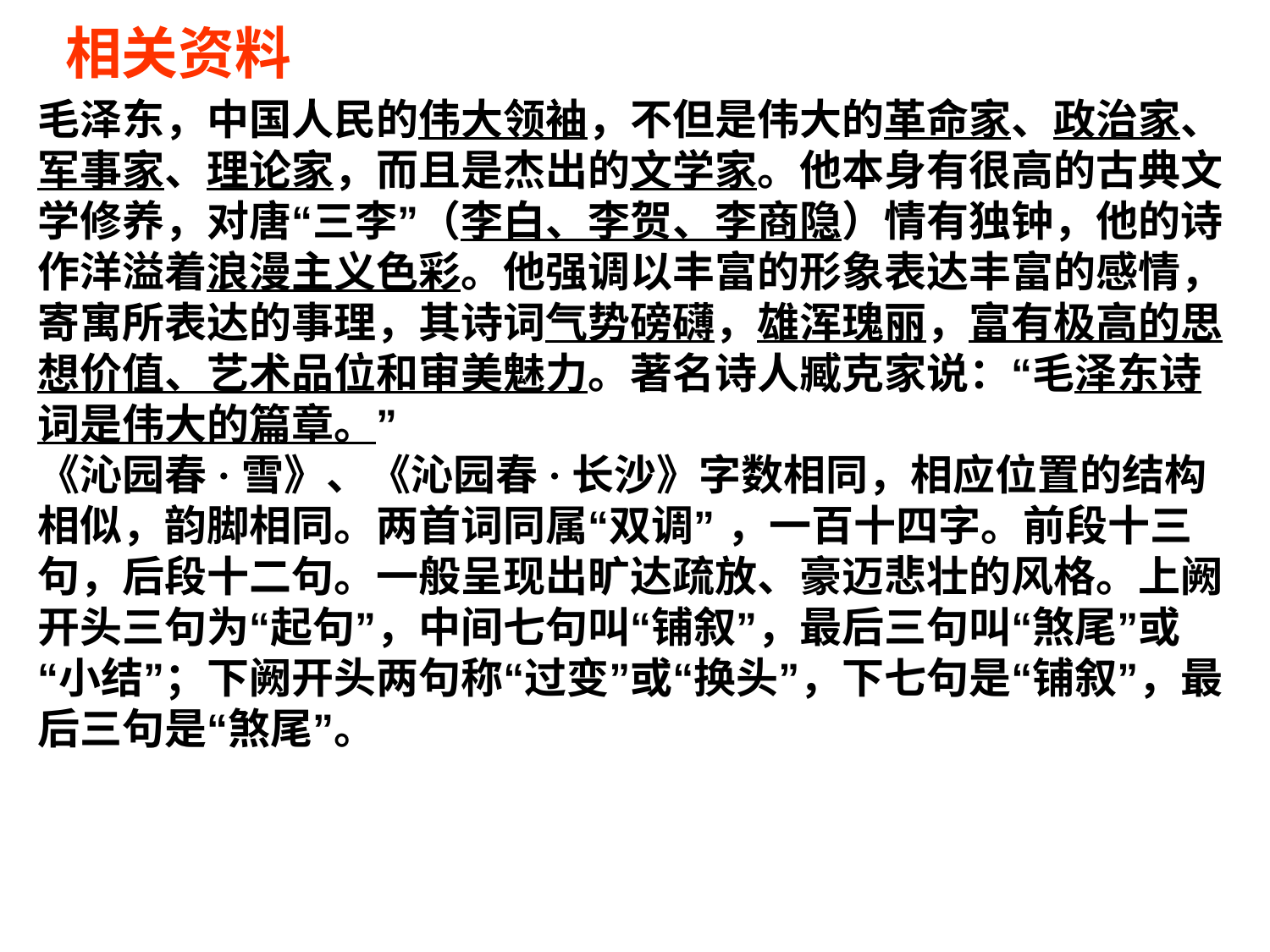

相关资料
毛泽东，中国人民的伟大领袖，不但是伟大的革命家、政治家、军事家、理论家，而且是杰出的文学家。他本身有很高的古典文学修养，对唐“三李”（李白、李贺、李商隐）情有独钟，他的诗作洋溢着浪漫主义色彩。他强调以丰富的形象表达丰富的感情，寄寓所表达的事理，其诗词气势磅礴，雄浑瑰丽，富有极高的思想价值、艺术品位和审美魅力。著名诗人臧克家说：“毛泽东诗词是伟大的篇章。”
《沁园春·雪》、《沁园春·长沙》字数相同，相应位置的结构相似，韵脚相同。两首词同属“双调” ，一百十四字。前段十三句，后段十二句。一般呈现出旷达疏放、豪迈悲壮的风格。上阙开头三句为“起句”，中间七句叫“铺叙”，最后三句叫“煞尾”或“小结”；下阙开头两句称“过变”或“换头”，下七句是“铺叙”，最后三句是“煞尾”。